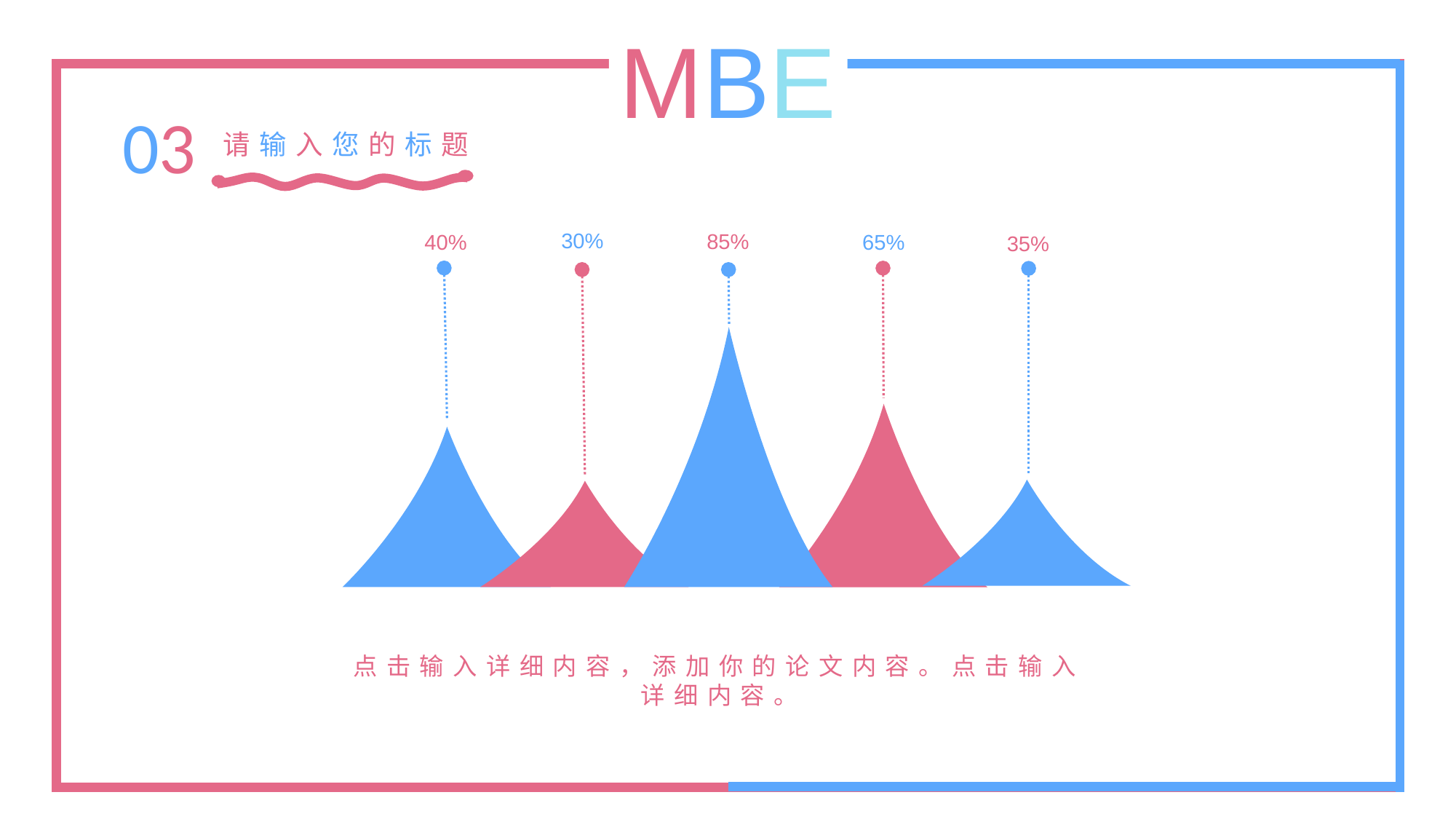

MBE

03
请输入您的标题

30%

85%

40%

65%
35%

点击输入详细内容，添加你的论文内容。点击输入详细内容。